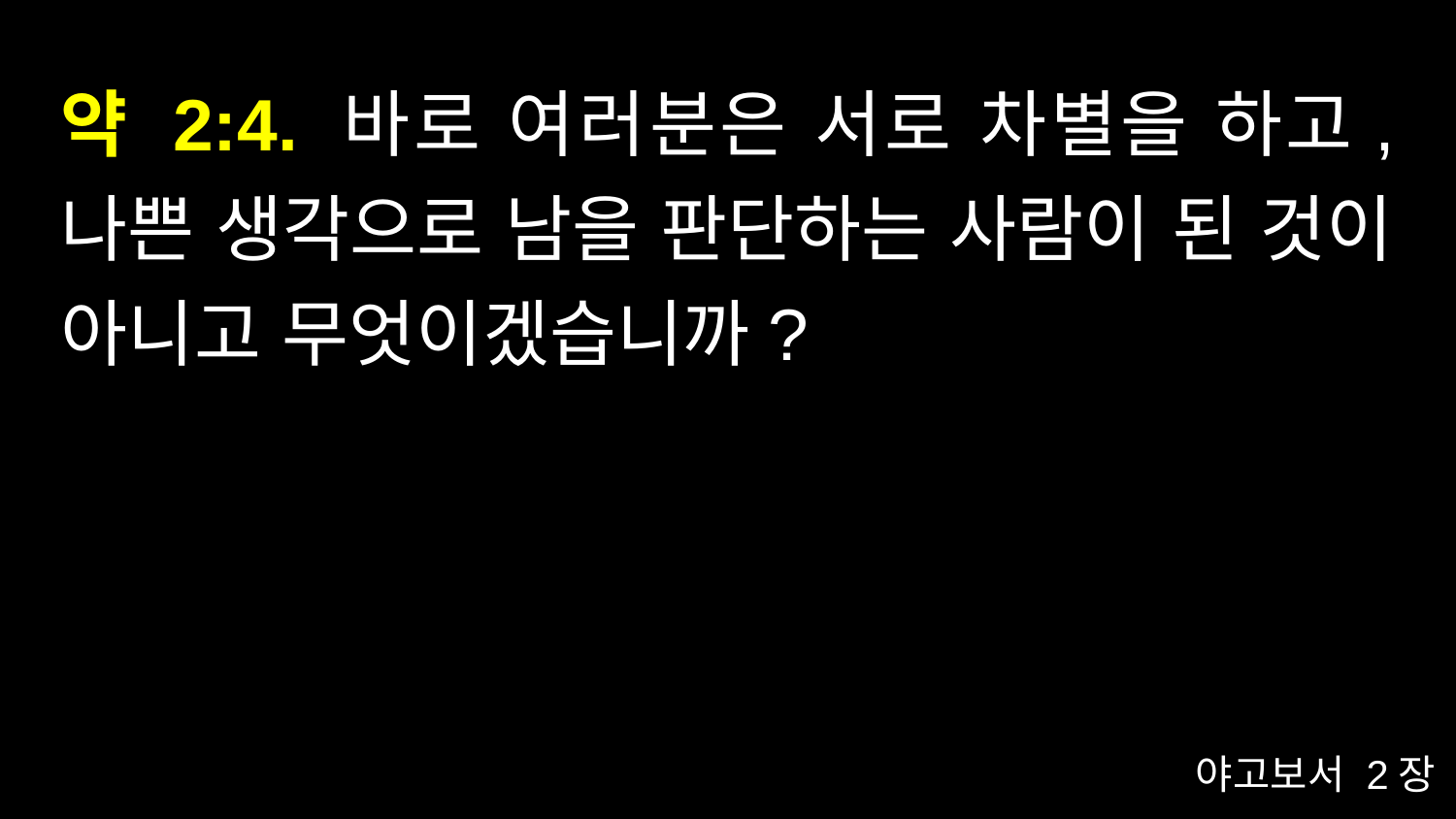

# 약 2:4. 바로 여러분은 서로 차별을 하고, 나쁜 생각으로 남을 판단하는 사람이 된 것이 아니고 무엇이겠습니까?
야고보서 2장